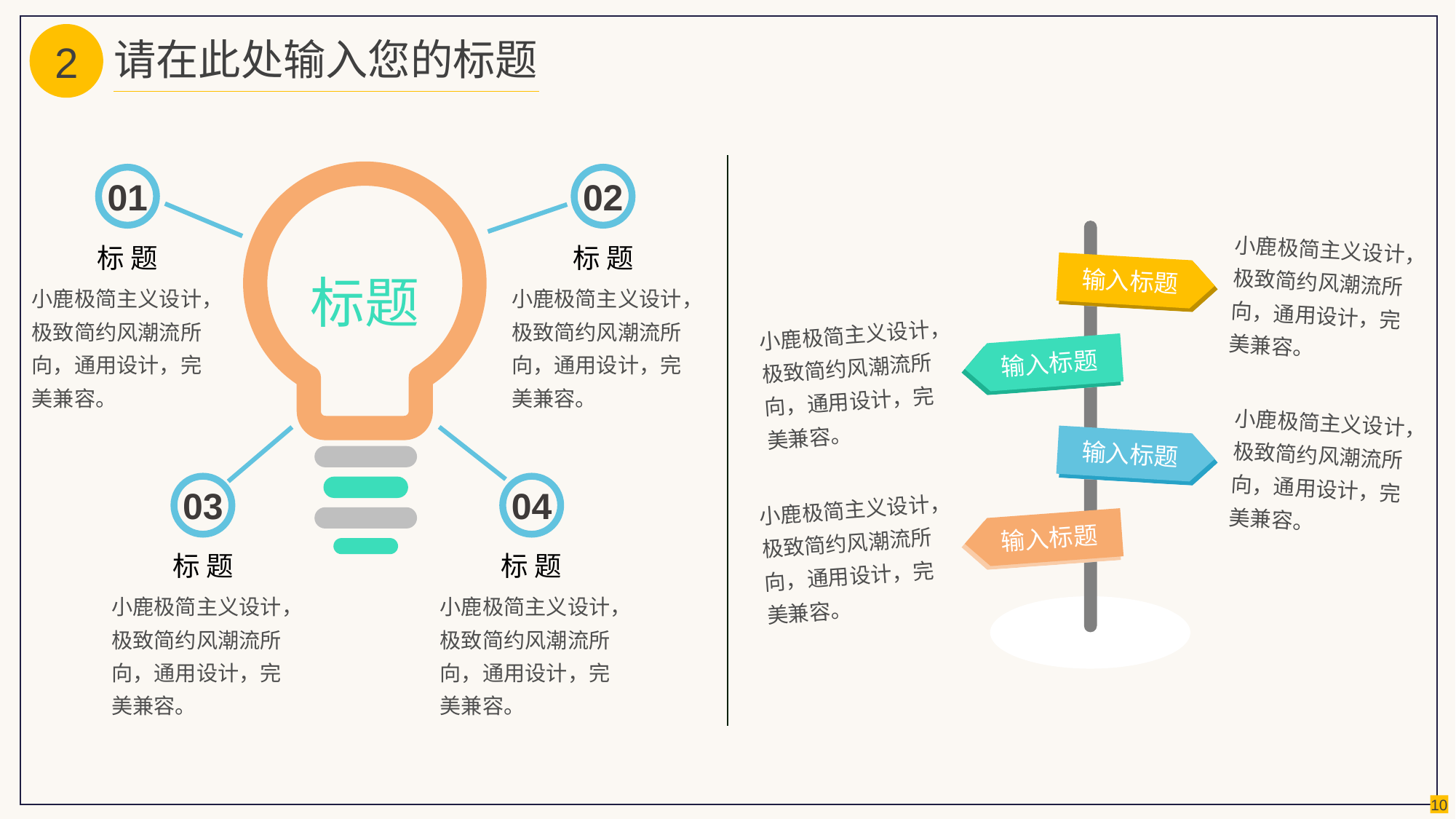

2
请在此处输入您的标题
01
02
标题

标 题
标 题
小鹿极简主义设计，极致简约风潮流所向，通用设计，完美兼容。
输入标题
小鹿极简主义设计，极致简约风潮流所向，通用设计，完美兼容。
小鹿极简主义设计，极致简约风潮流所向，通用设计，完美兼容。
小鹿极简主义设计，极致简约风潮流所向，通用设计，完美兼容。
输入标题
小鹿极简主义设计，极致简约风潮流所向，通用设计，完美兼容。
输入标题

03
04

小鹿极简主义设计，极致简约风潮流所向，通用设计，完美兼容。

输入标题

标 题
标 题
小鹿极简主义设计，极致简约风潮流所向，通用设计，完美兼容。
小鹿极简主义设计，极致简约风潮流所向，通用设计，完美兼容。

10